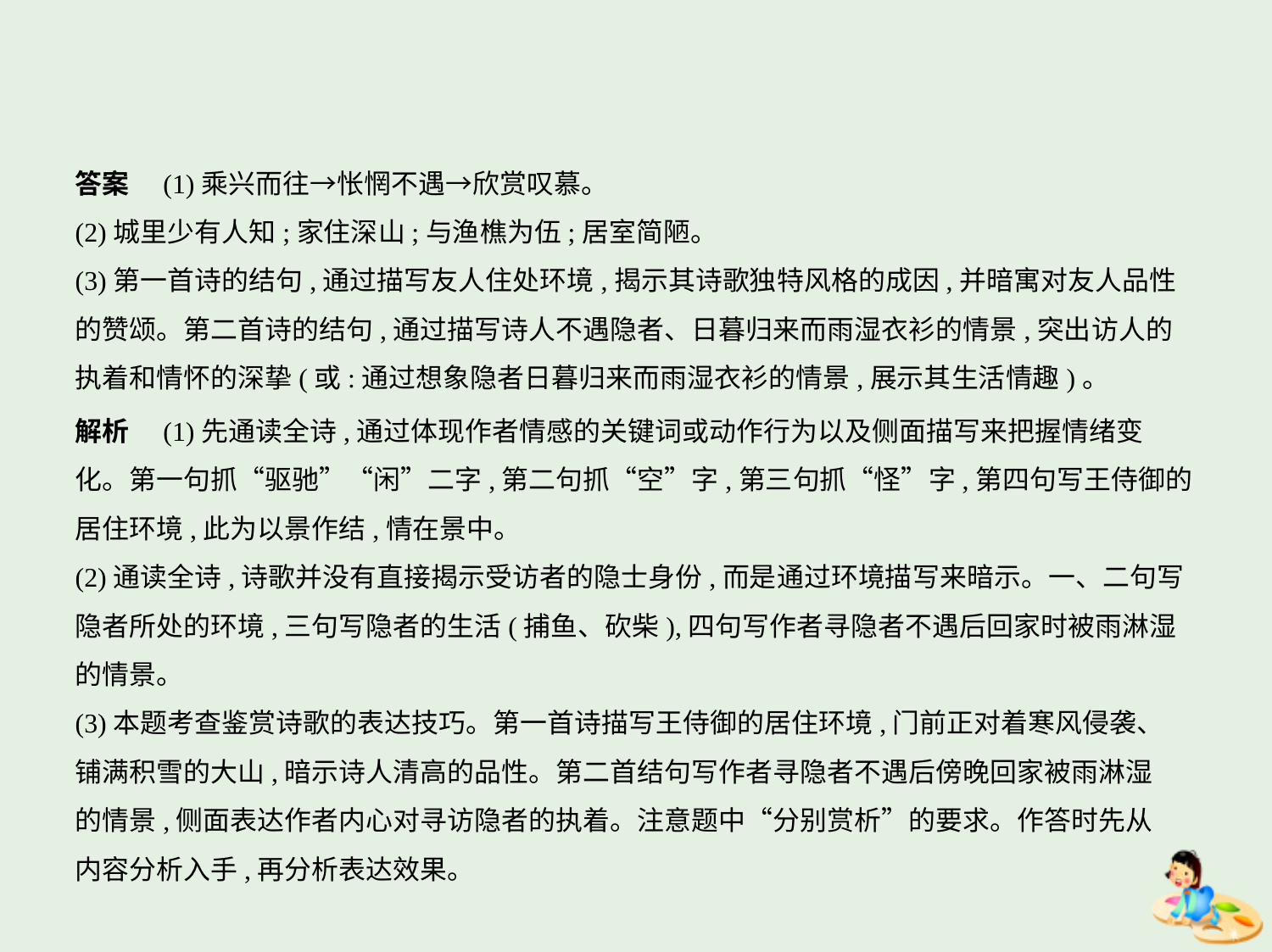

答案　(1)乘兴而往→怅惘不遇→欣赏叹慕。
(2)城里少有人知;家住深山;与渔樵为伍;居室简陋。
(3)第一首诗的结句,通过描写友人住处环境,揭示其诗歌独特风格的成因,并暗寓对友人品性
的赞颂。第二首诗的结句,通过描写诗人不遇隐者、日暮归来而雨湿衣衫的情景,突出访人的
执着和情怀的深挚(或:通过想象隐者日暮归来而雨湿衣衫的情景,展示其生活情趣)。
解析　(1)先通读全诗,通过体现作者情感的关键词或动作行为以及侧面描写来把握情绪变
化。第一句抓“驱驰”“闲”二字,第二句抓“空”字,第三句抓“怪”字,第四句写王侍御的
居住环境,此为以景作结,情在景中。
(2)通读全诗,诗歌并没有直接揭示受访者的隐士身份,而是通过环境描写来暗示。一、二句写
隐者所处的环境,三句写隐者的生活(捕鱼、砍柴),四句写作者寻隐者不遇后回家时被雨淋湿
的情景。
(3)本题考查鉴赏诗歌的表达技巧。第一首诗描写王侍御的居住环境,门前正对着寒风侵袭、
铺满积雪的大山,暗示诗人清高的品性。第二首结句写作者寻隐者不遇后傍晚回家被雨淋湿
的情景,侧面表达作者内心对寻访隐者的执着。注意题中“分别赏析”的要求。作答时先从
内容分析入手,再分析表达效果。